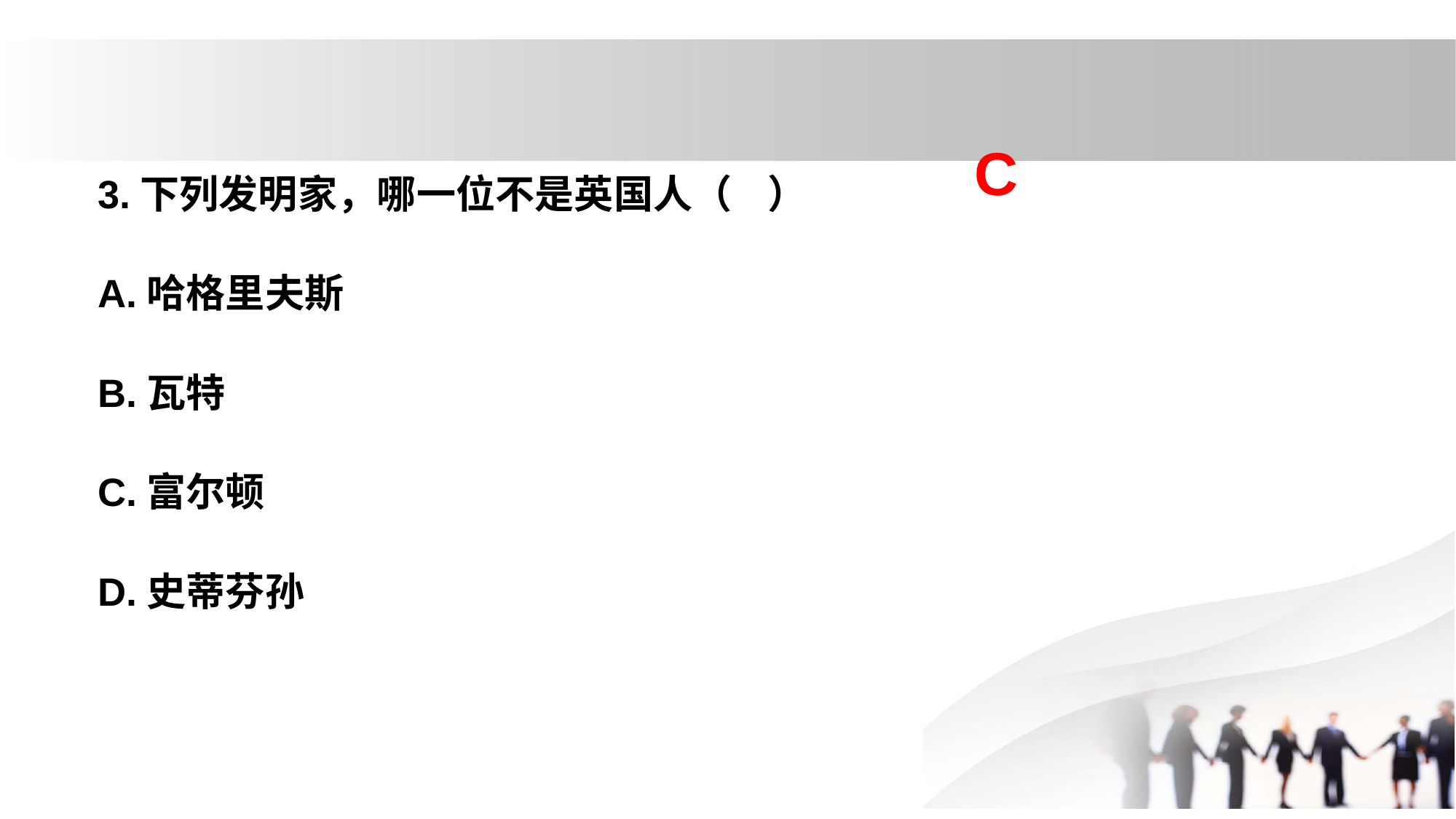

3.下列发明家，哪一位不是英国人（    ）
A.哈格里夫斯
B.瓦特
C.富尔顿
D.史蒂芬孙
C